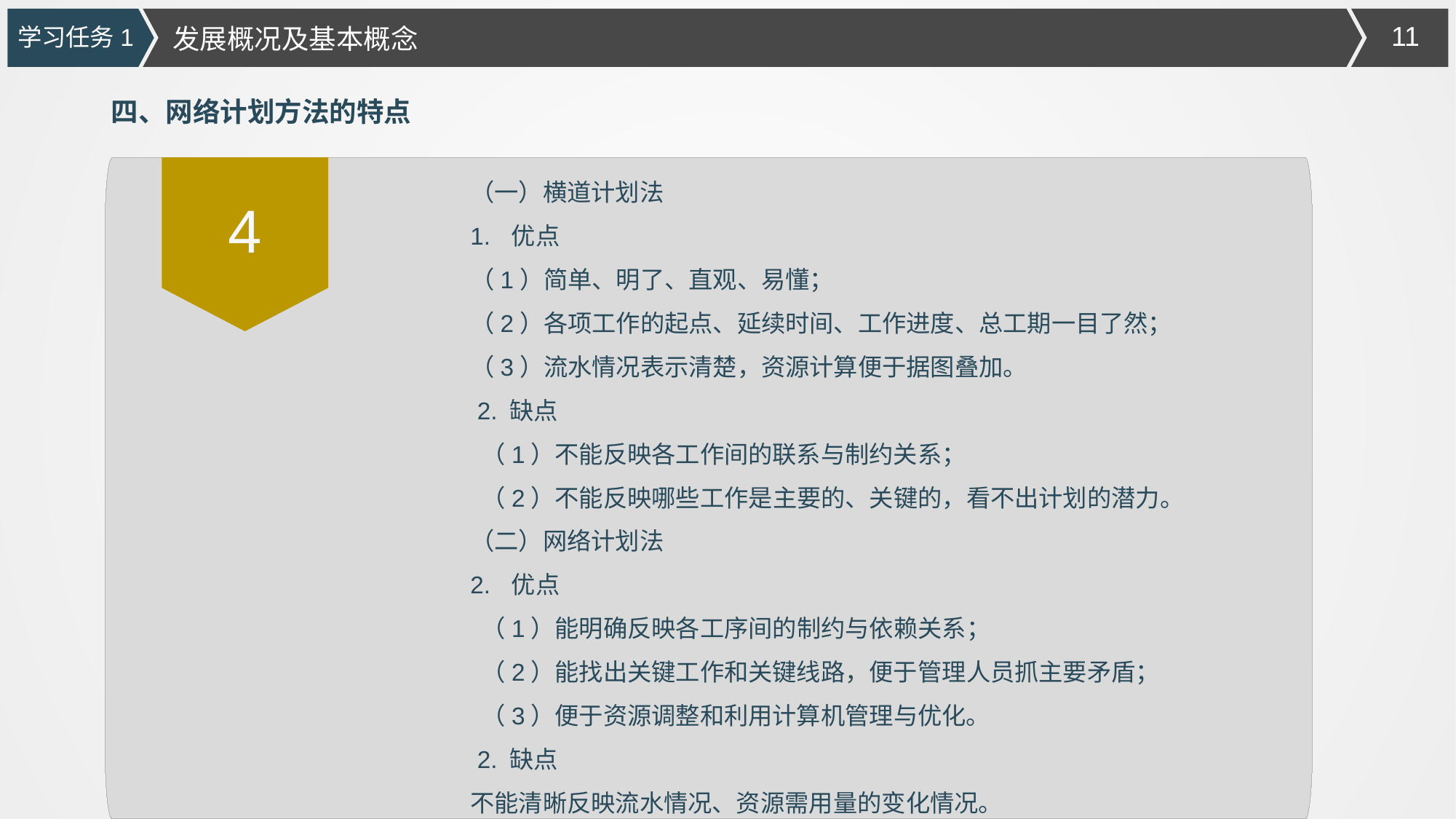

发展概况及基本概念
学习任务1
四、网络计划方法的特点

（一）横道计划法
优点
（1）简单、明了、直观、易懂；
（2）各项工作的起点、延续时间、工作进度、总工期一目了然；
（3）流水情况表示清楚，资源计算便于据图叠加。
 2. 缺点
 （1）不能反映各工作间的联系与制约关系；
 （2）不能反映哪些工作是主要的、关键的，看不出计划的潜力。
（二）网络计划法
优点
 （1）能明确反映各工序间的制约与依赖关系；
 （2）能找出关键工作和关键线路，便于管理人员抓主要矛盾；
 （3）便于资源调整和利用计算机管理与优化。
 2. 缺点
不能清晰反映流水情况、资源需用量的变化情况。
4